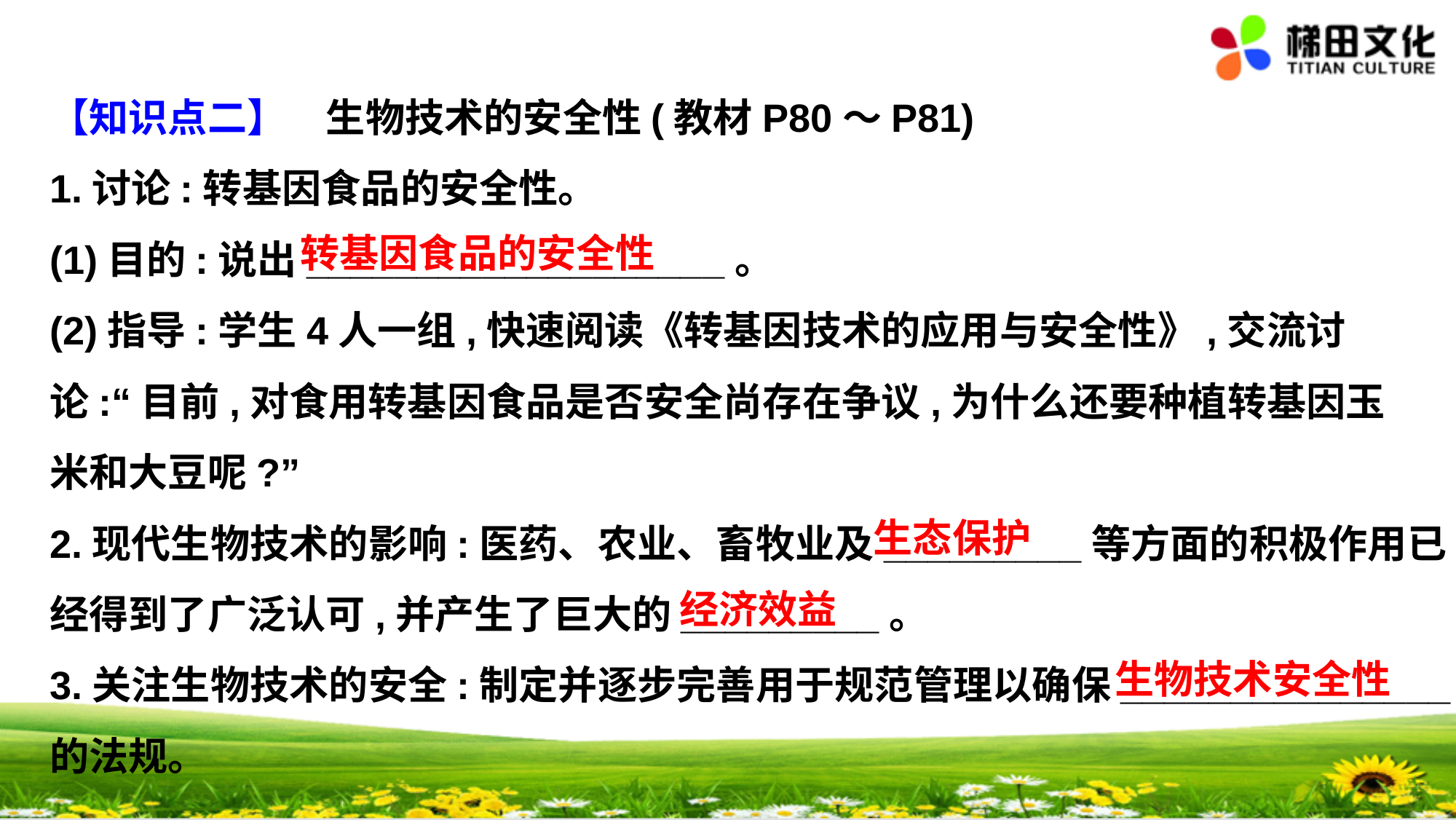

【知识点二】　生物技术的安全性(教材P80～P81)
1.讨论:转基因食品的安全性。
(1)目的:说出___________________。
(2)指导:学生4人一组,快速阅读《转基因技术的应用与安全性》,交流讨
论:“目前,对食用转基因食品是否安全尚存在争议,为什么还要种植转基因玉
米和大豆呢?”
2.现代生物技术的影响:医药、农业、畜牧业及_________等方面的积极作用已
经得到了广泛认可,并产生了巨大的_________。
3.关注生物技术的安全:制定并逐步完善用于规范管理以确保_______________
的法规。
转基因食品的安全性
生态保护
经济效益
生物技术安全性